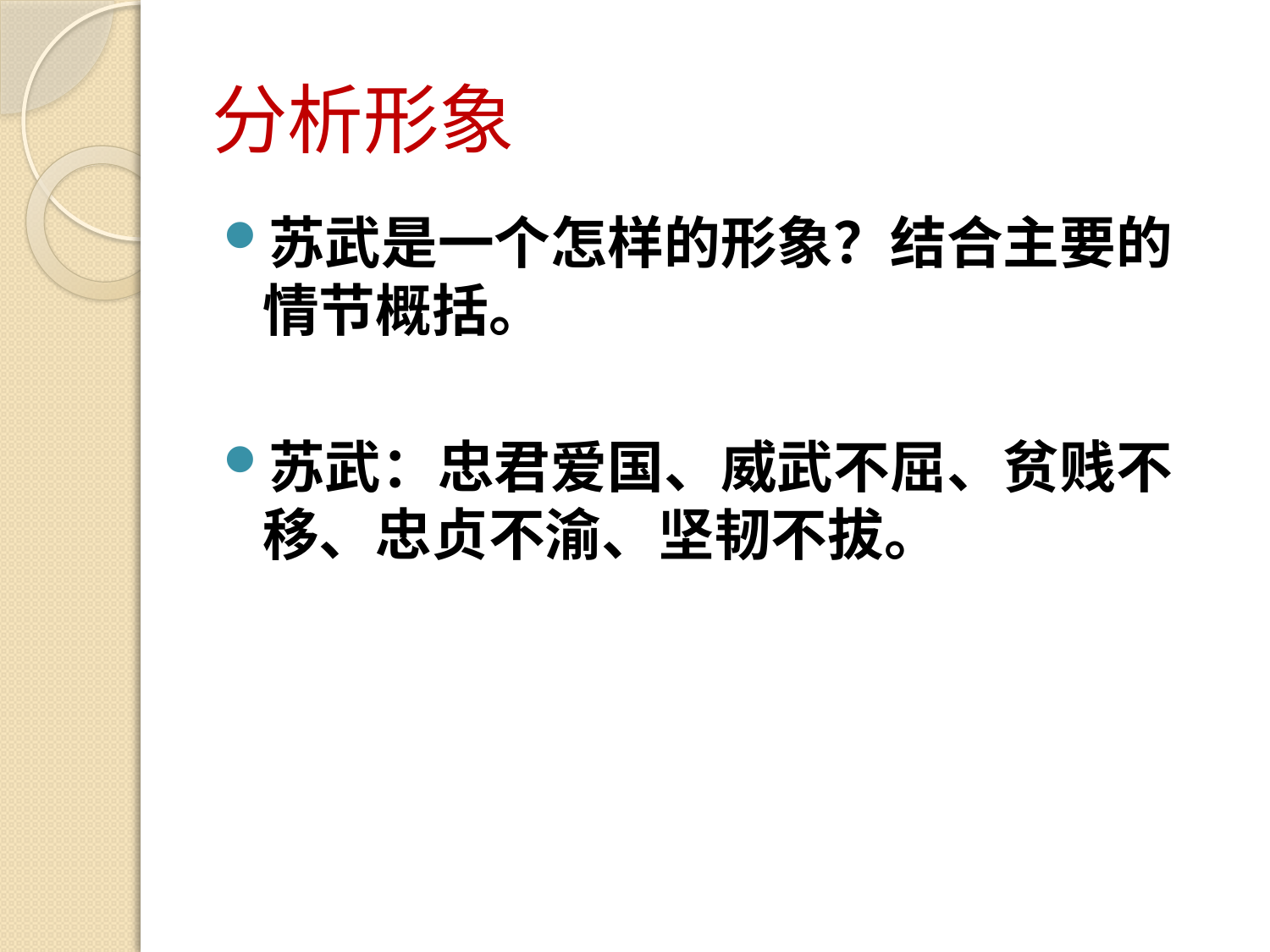

# 分析形象
苏武是一个怎样的形象？结合主要的情节概括。

苏武：忠君爱国、威武不屈、贫贱不移、忠贞不渝、坚韧不拔。